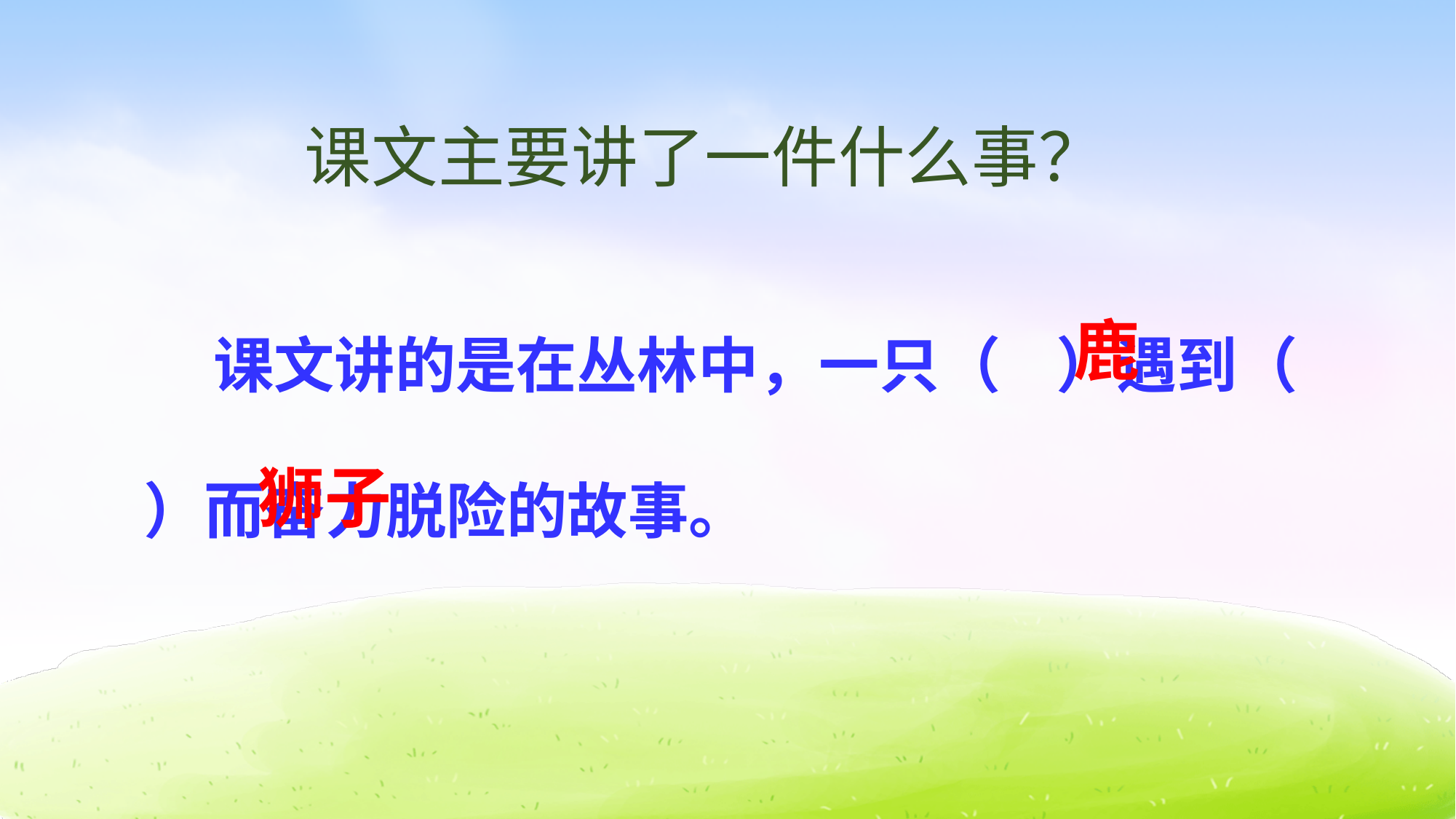

课文主要讲了一件什么事？
    课文讲的是在丛林中，一只（    ）遇到（    ）而奋力脱险的故事。
鹿
狮子